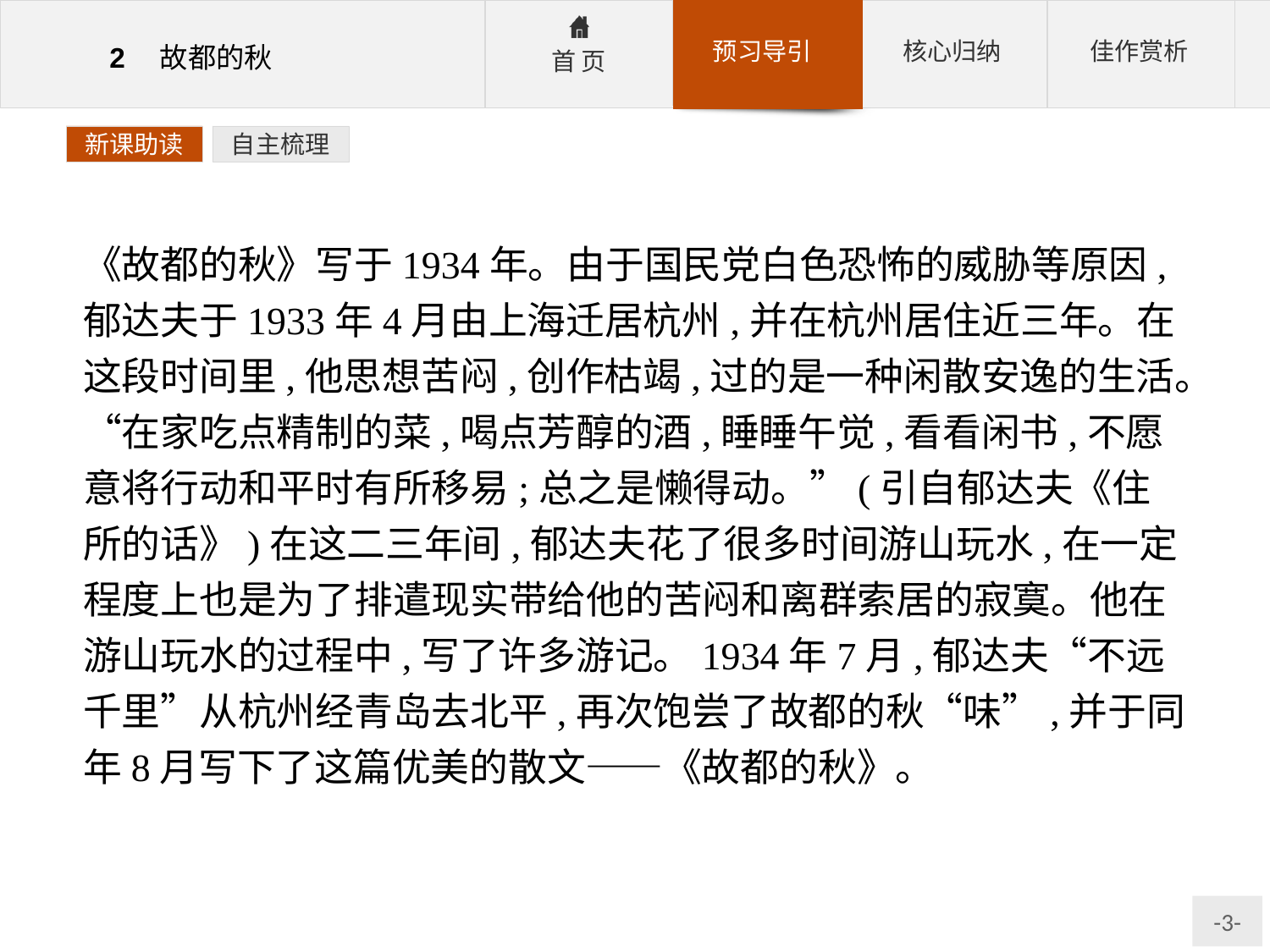

新课助读
自主梳理
《故都的秋》写于1934年。由于国民党白色恐怖的威胁等原因,郁达夫于1933年4月由上海迁居杭州,并在杭州居住近三年。在这段时间里,他思想苦闷,创作枯竭,过的是一种闲散安逸的生活。“在家吃点精制的菜,喝点芳醇的酒,睡睡午觉,看看闲书,不愿意将行动和平时有所移易;总之是懒得动。”(引自郁达夫《住所的话》)在这二三年间,郁达夫花了很多时间游山玩水,在一定程度上也是为了排遣现实带给他的苦闷和离群索居的寂寞。他在游山玩水的过程中,写了许多游记。1934年7月,郁达夫“不远千里”从杭州经青岛去北平,再次饱尝了故都的秋“味”,并于同年8月写下了这篇优美的散文——《故都的秋》。